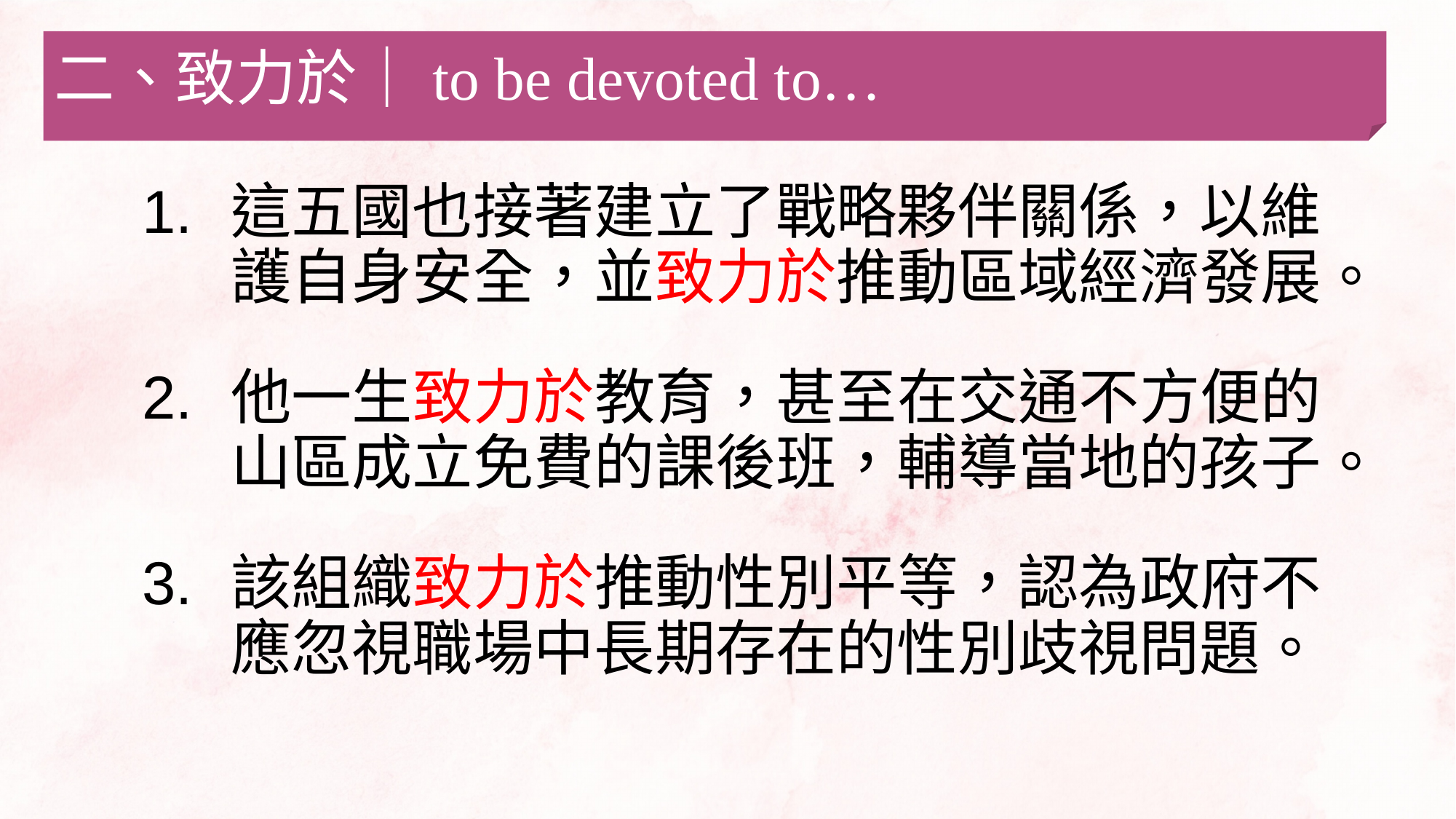

二、致力於｜to be devoted to…
這五國也接著建立了戰略夥伴關係，以維護自身安全，並致力於推動區域經濟發展。
他一生致力於教育，甚至在交通不方便的山區成立免費的課後班，輔導當地的孩子。
該組織致力於推動性別平等，認為政府不應忽視職場中長期存在的性別歧視問題。